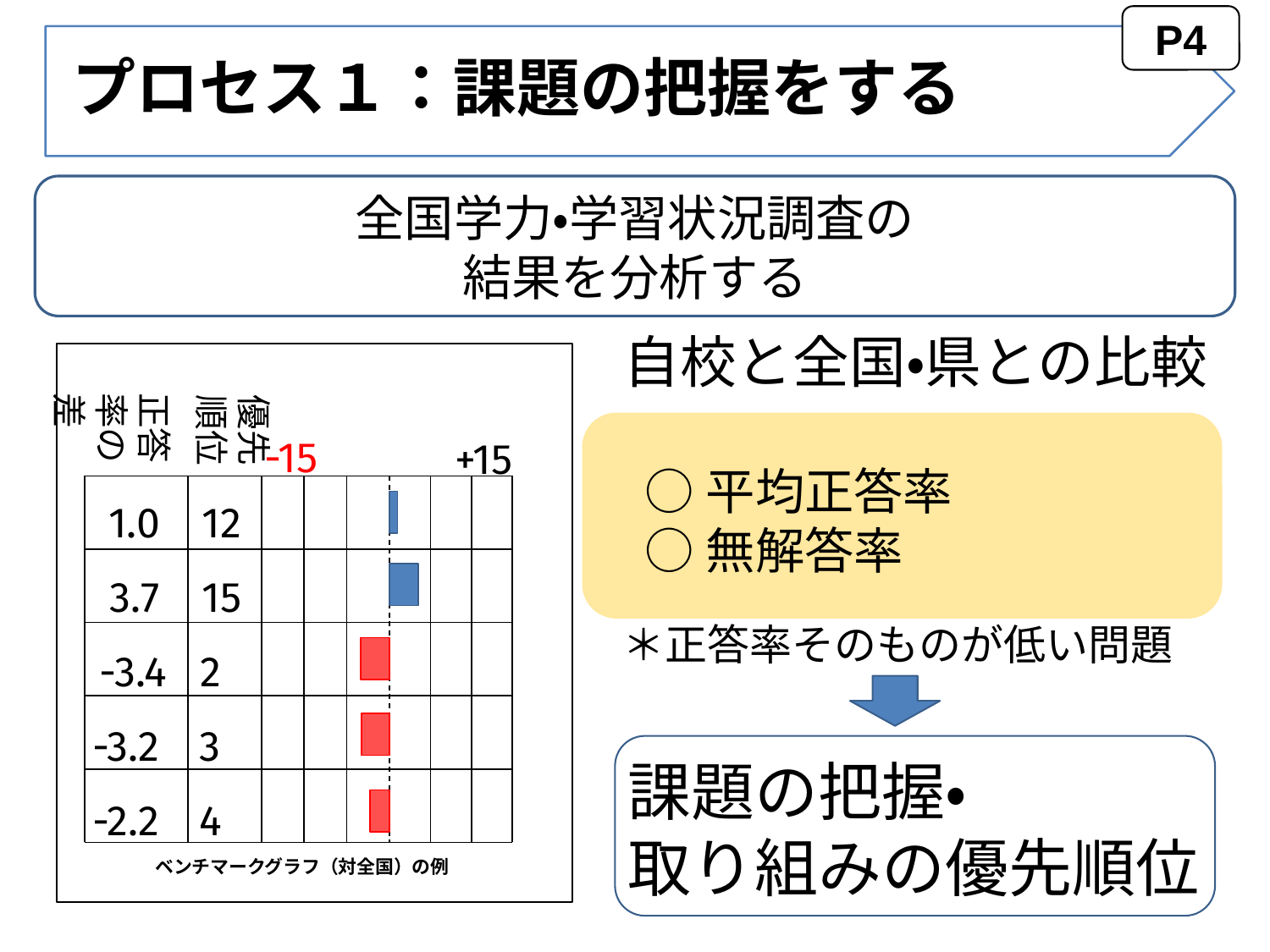

P4
プロセス１：課題の把握をする
全国学力・学習状況調査の
結果を分析する
自校と全国・県との比較
優先
順位

-15
+15
1.0
12

3.7
15

-3.4
2
-3.2
3

-2.2
4

ベンチマークグラフ（対全国）の例
正答率の差

○平均正答率
○無解答率
＊正答率そのものが低い問題

課題の把握・
取り組みの優先順位
課題の把握・
取り組みの優先順位